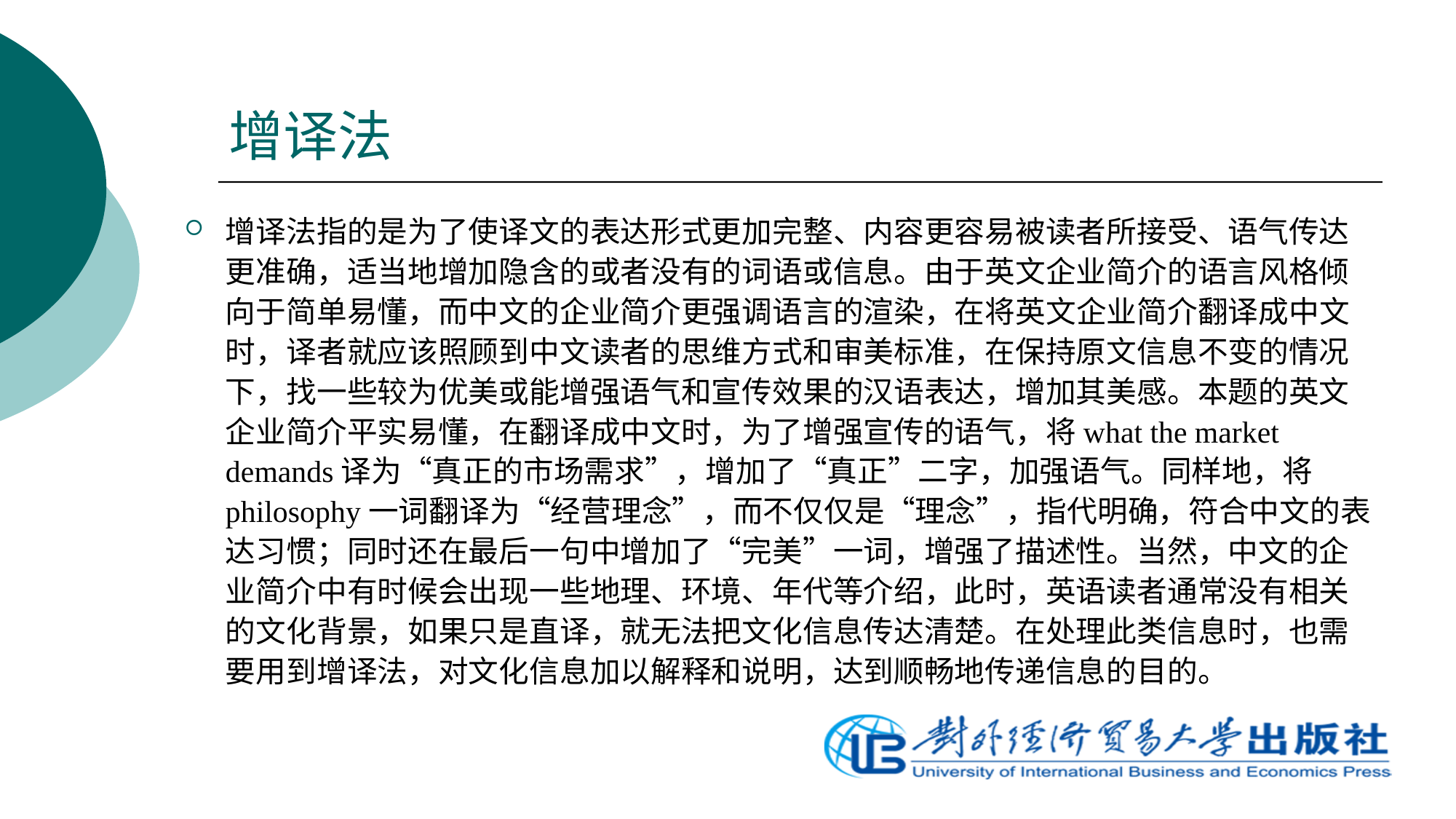

# 增译法
增译法指的是为了使译文的表达形式更加完整、内容更容易被读者所接受、语气传达更准确，适当地增加隐含的或者没有的词语或信息。由于英文企业简介的语言风格倾向于简单易懂，而中文的企业简介更强调语言的渲染，在将英文企业简介翻译成中文时，译者就应该照顾到中文读者的思维方式和审美标准，在保持原文信息不变的情况下，找一些较为优美或能增强语气和宣传效果的汉语表达，增加其美感。本题的英文企业简介平实易懂，在翻译成中文时，为了增强宣传的语气，将what the market demands译为“真正的市场需求”，增加了“真正”二字，加强语气。同样地，将philosophy一词翻译为“经营理念”，而不仅仅是“理念”，指代明确，符合中文的表达习惯；同时还在最后一句中增加了“完美”一词，增强了描述性。当然，中文的企业简介中有时候会出现一些地理、环境、年代等介绍，此时，英语读者通常没有相关的文化背景，如果只是直译，就无法把文化信息传达清楚。在处理此类信息时，也需要用到增译法，对文化信息加以解释和说明，达到顺畅地传递信息的目的。